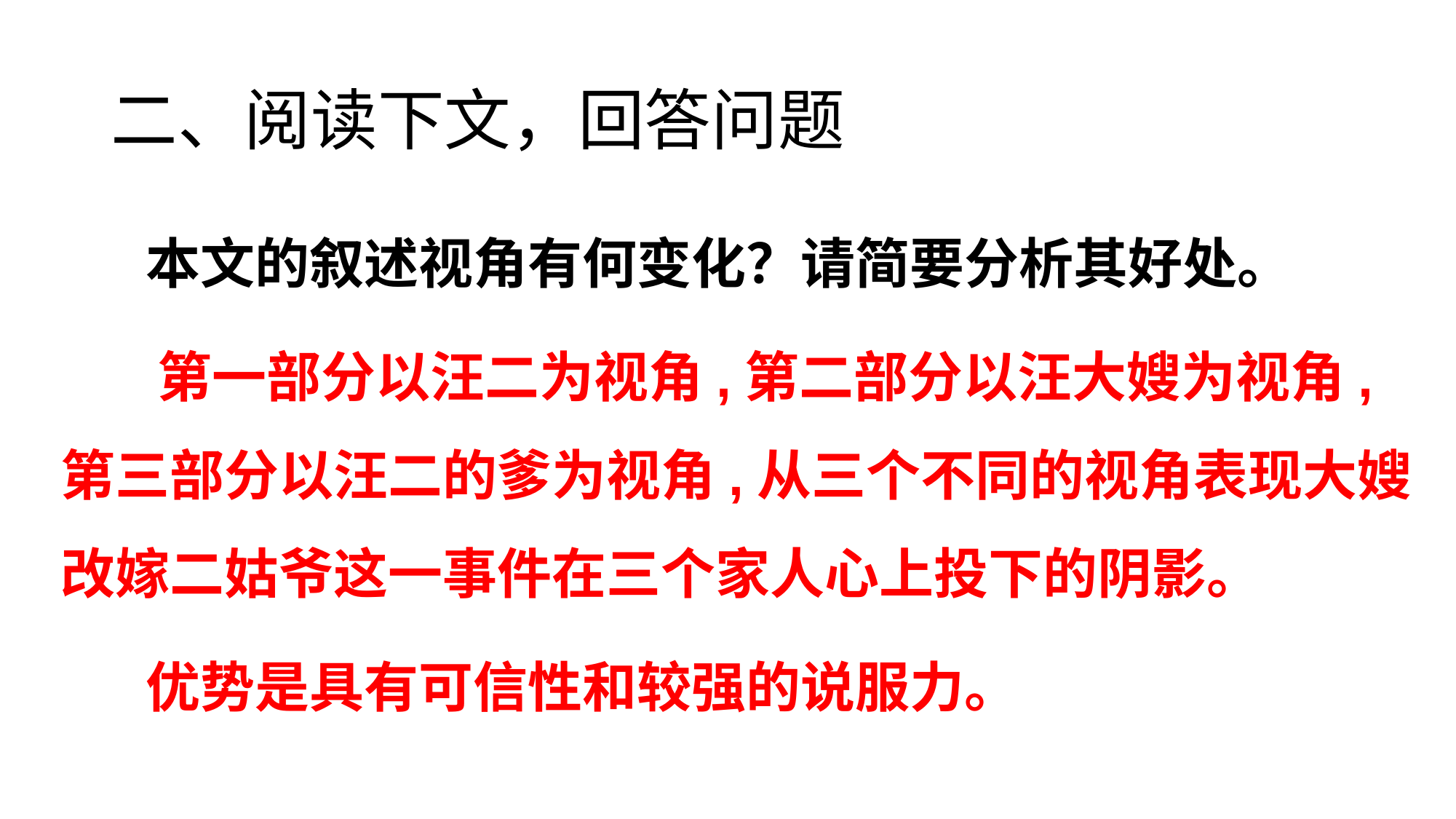

# 二、阅读下文，回答问题
        本文的叙述视角有何变化？请简要分析其好处。
         第一部分以汪二为视角,第二部分以汪大嫂为视角,第三部分以汪二的爹为视角,从三个不同的视角表现大嫂改嫁二姑爷这一事件在三个家人心上投下的阴影。
        优势是具有可信性和较强的说服力。